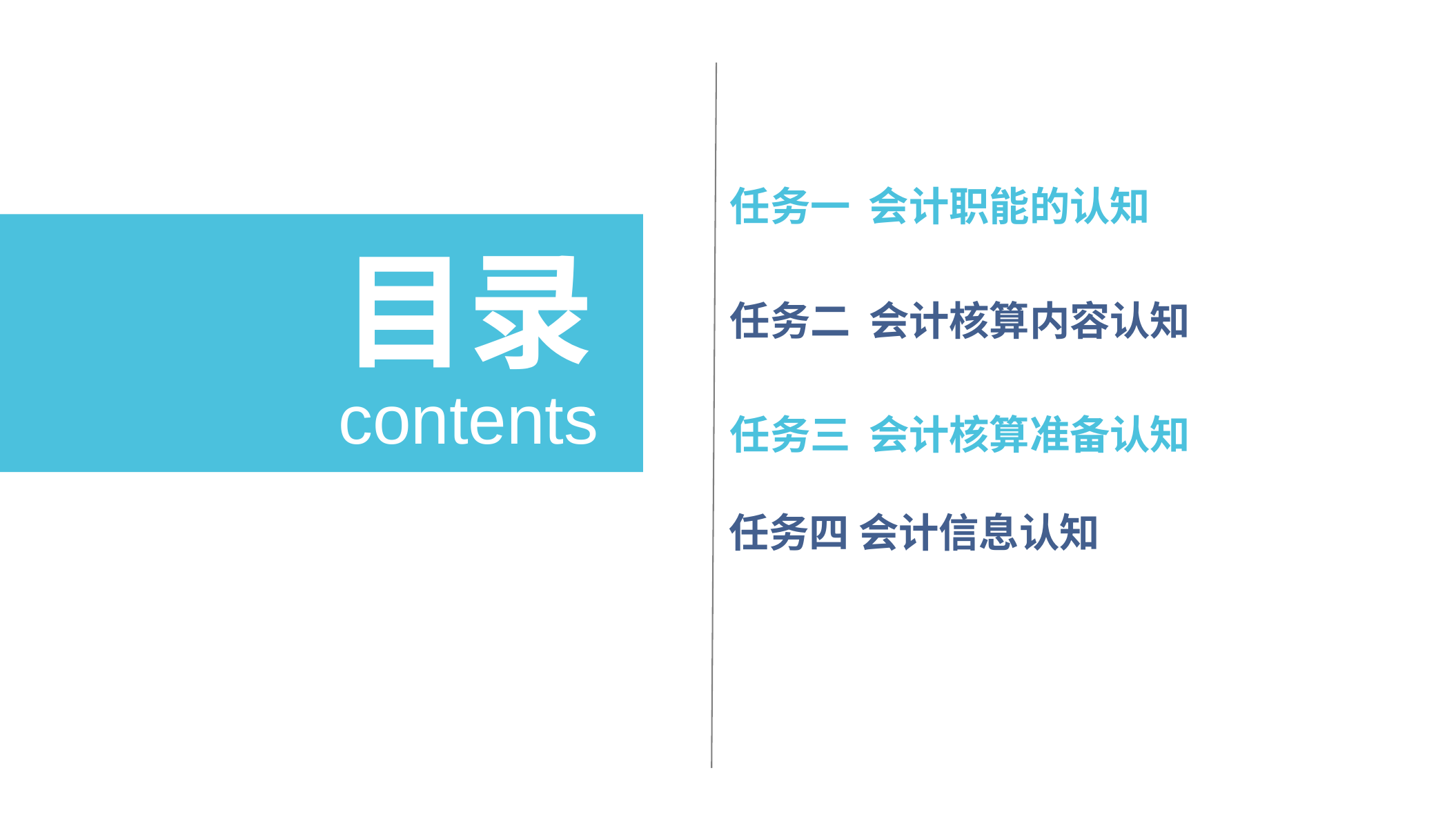

任务一  会计职能的认知

目录
任务二  会计核算内容认知
contents
任务三  会计核算准备认知
任务四 会计信息认知